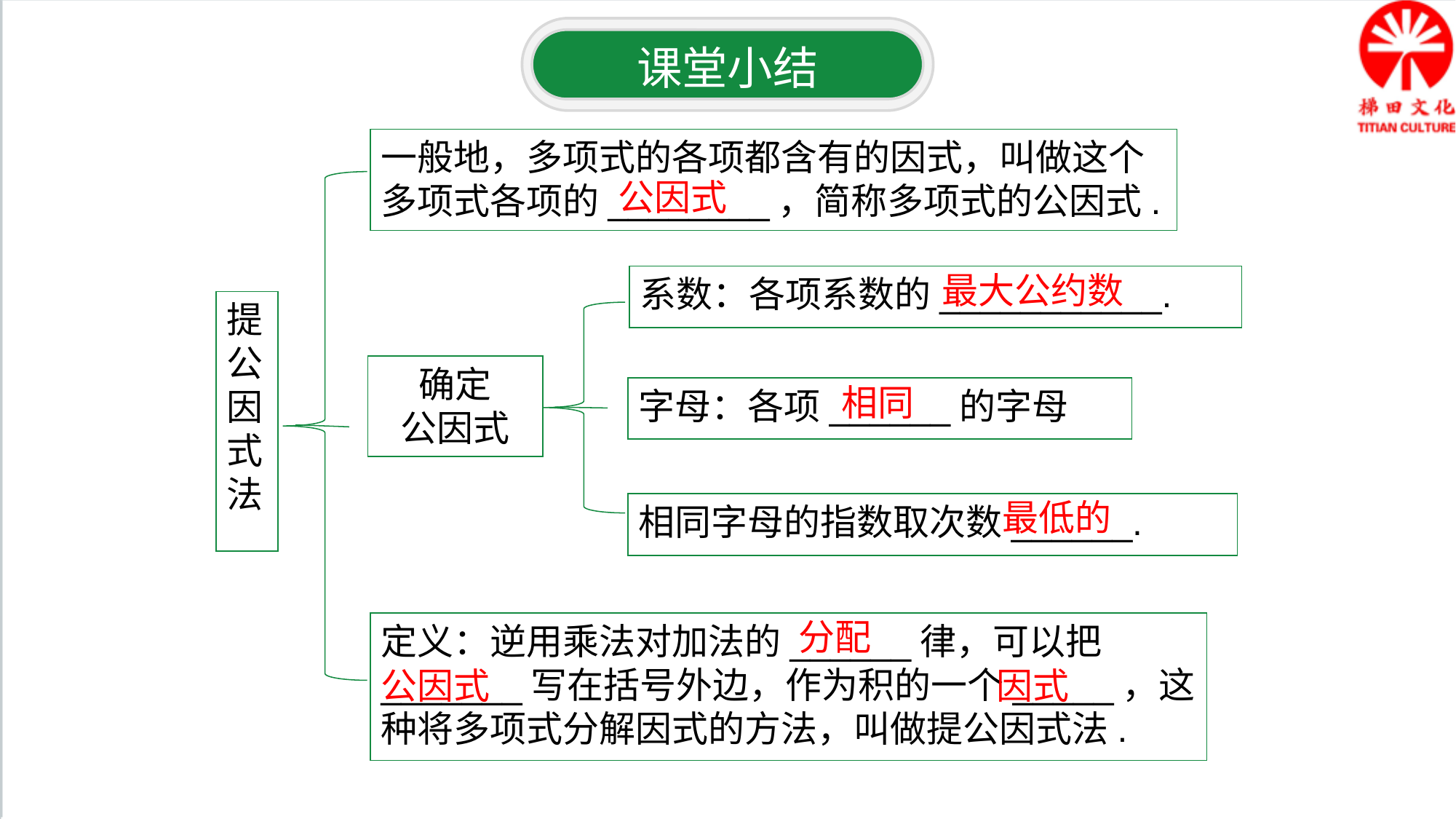

课堂小结
一般地，多项式的各项都含有的因式，叫做这个多项式各项的________，简称多项式的公因式.
公因式

最大公约数
系数：各项系数的___________.
提公因式法

确定
公因式
相同
字母：各项______的字母
最低的
相同字母的指数取次数______.
分配
定义：逆用乘法对加法的______律，可以把_______写在括号外边，作为积的一个_____，这种将多项式分解因式的方法，叫做提公因式法.
因式
公因式